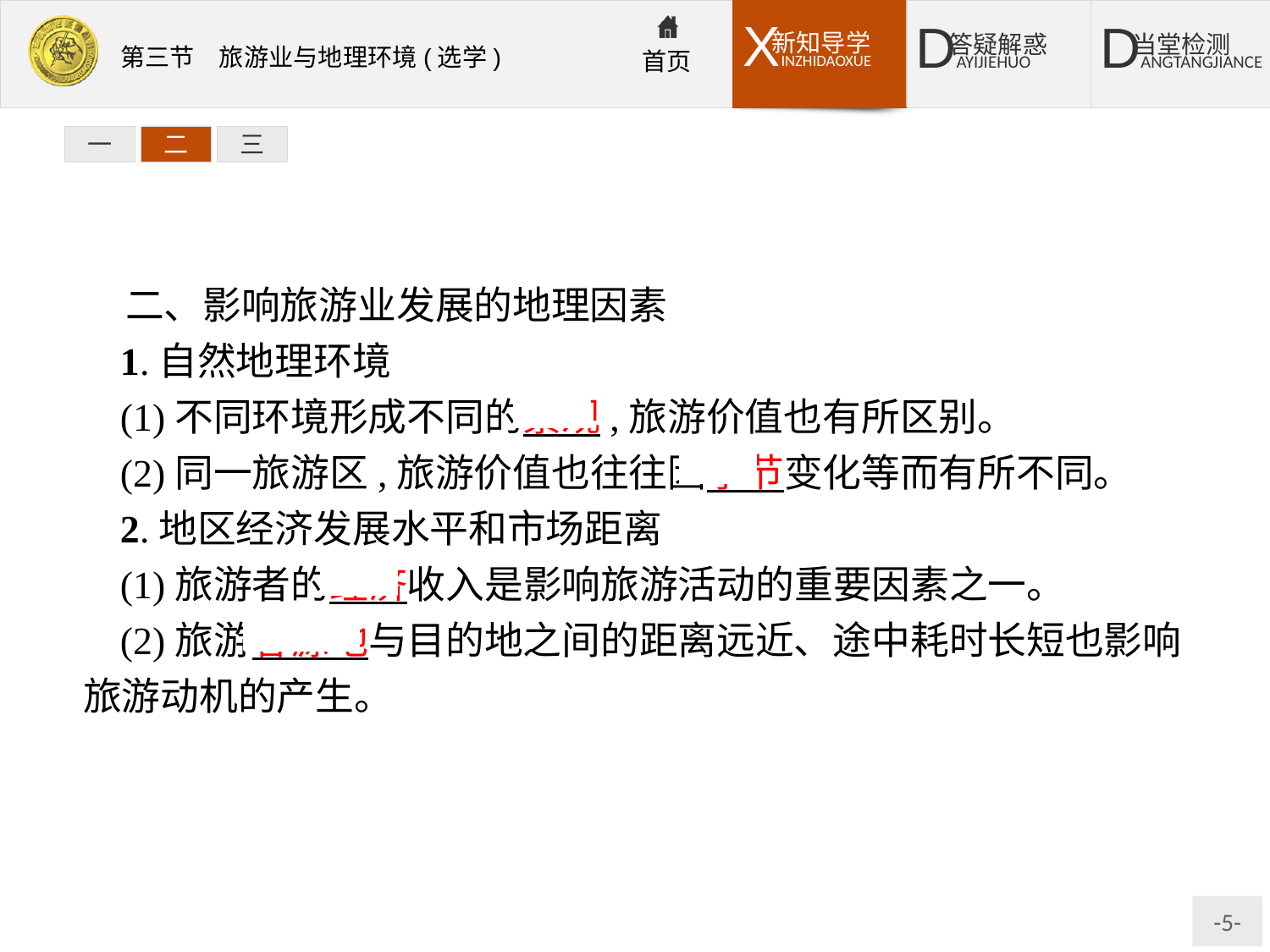

一
二
三
二、影响旅游业发展的地理因素
1.自然地理环境
(1)不同环境形成不同的景观,旅游价值也有所区别。
(2)同一旅游区,旅游价值也往往因季节变化等而有所不同。
2.地区经济发展水平和市场距离
(1)旅游者的经济收入是影响旅游活动的重要因素之一。
(2)旅游客源地与目的地之间的距离远近、途中耗时长短也影响旅游动机的产生。